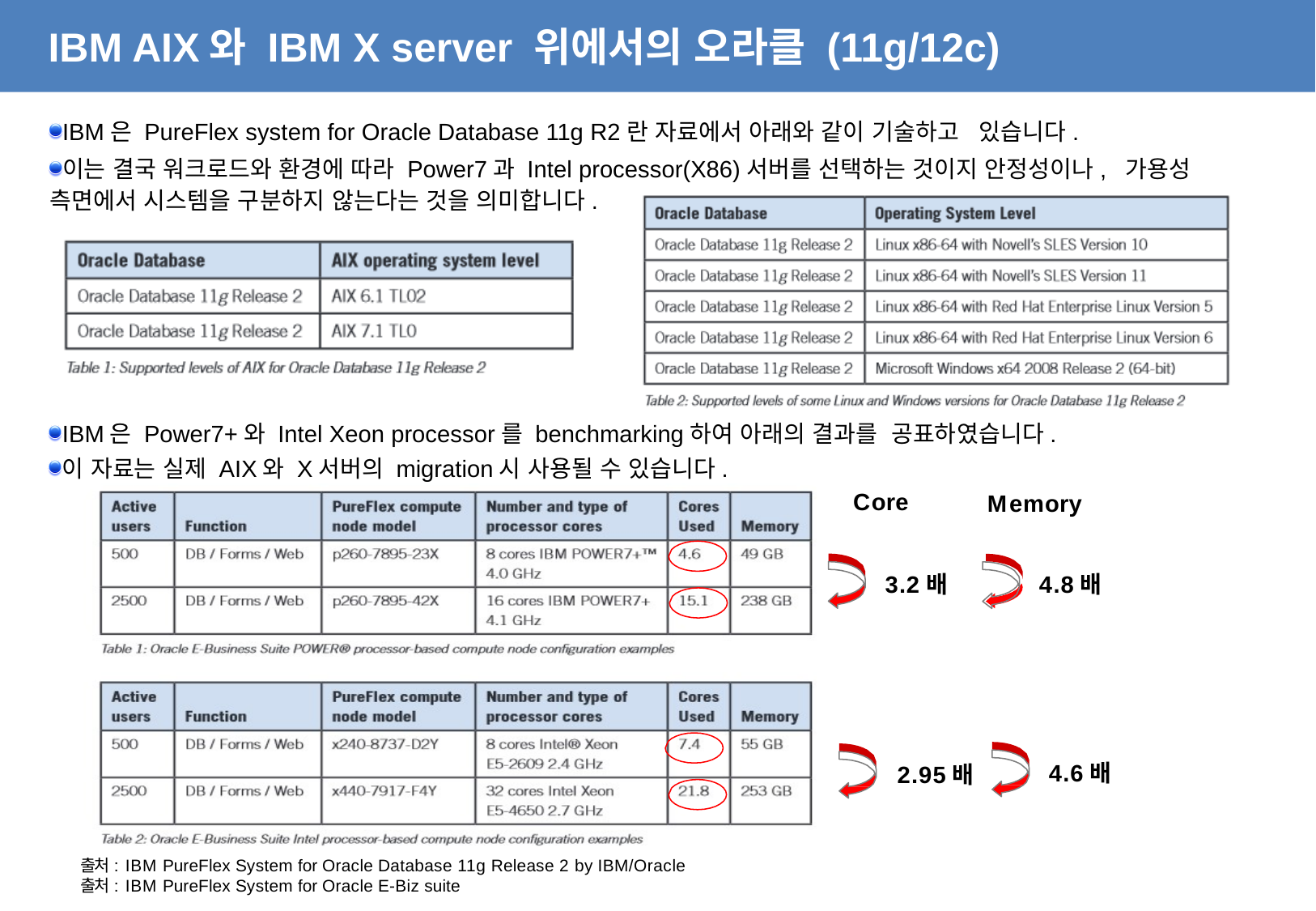

IBM AIX와 IBM X server 위에서의 오라클 (11g/12c)
IBM은 PureFlex system for Oracle Database 11g R2란 자료에서 아래와 같이 기술하고   있습니다.
이는 결국 워크로드와 환경에 따라 Power7과 Intel processor(X86)서버를 선택하는 것이지 안정성이나,  가용성 측면에서 시스템을 구분하지 않는다는 것을 의미합니다.

IBM은 Power7+와 Intel Xeon processor를 benchmarking하여 아래의 결과를  공표하였습니다.
이 자료는 실제 AIX와 X서버의 migration시 사용될 수 있습니다.

Core
Memory

3.2배
4.8배

4.6배
2.95배

출처:  IBM PureFlex System for Oracle Database 11g Release 2 by IBM/Oracle
출처:  IBM PureFlex System for Oracle E-Biz suite